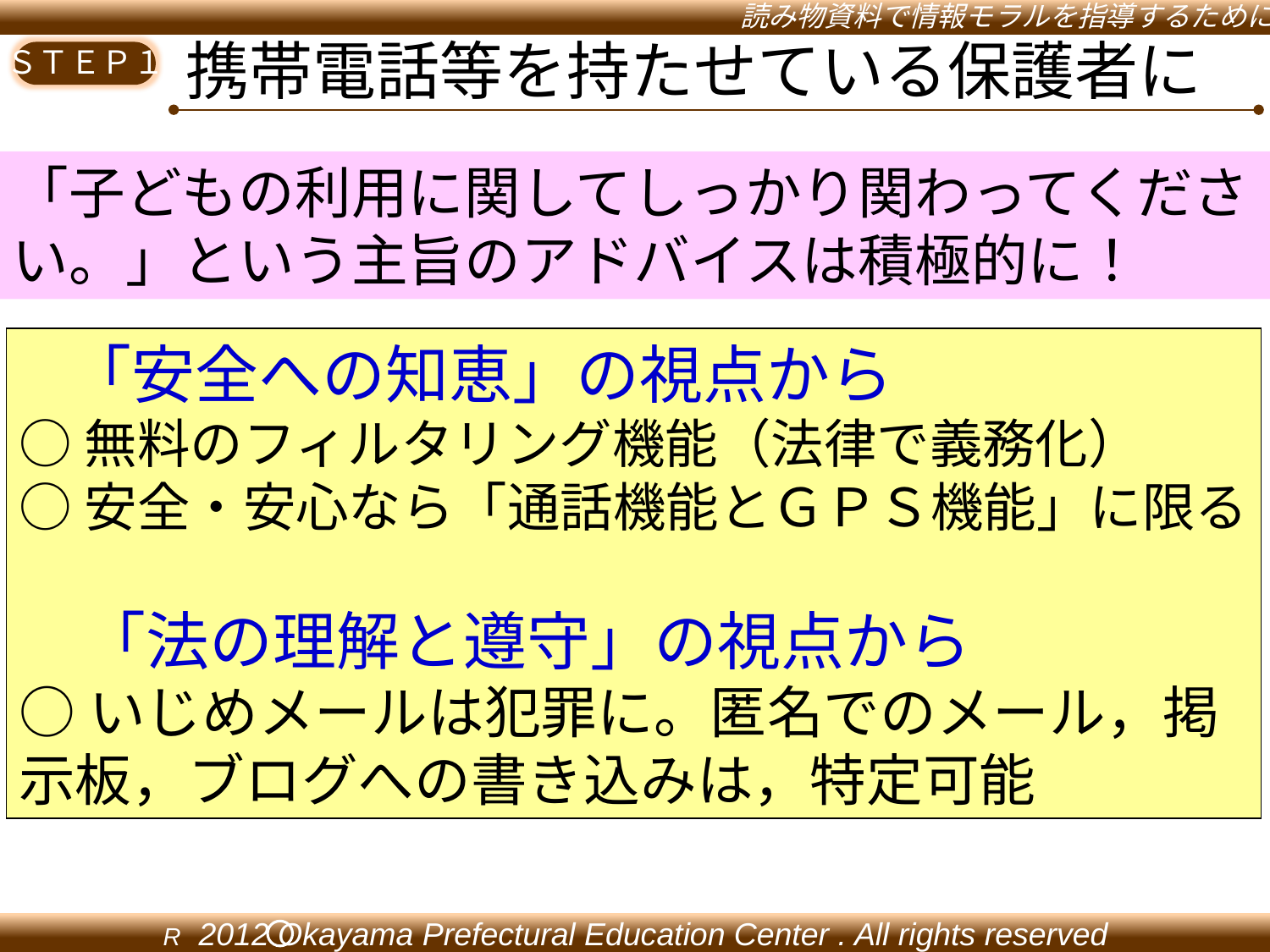

携帯電話等を持たせている保護者に
「子どもの利用に関してしっかり関わってください。」という主旨のアドバイスは積極的に！
　「安全への知恵」の視点から
○無料のフィルタリング機能（法律で義務化）
○安全・安心なら「通話機能とＧＰＳ機能」に限る

　「法の理解と遵守」の視点から
○いじめメールは犯罪に。匿名でのメール，掲示板，ブログへの書き込みは，特定可能